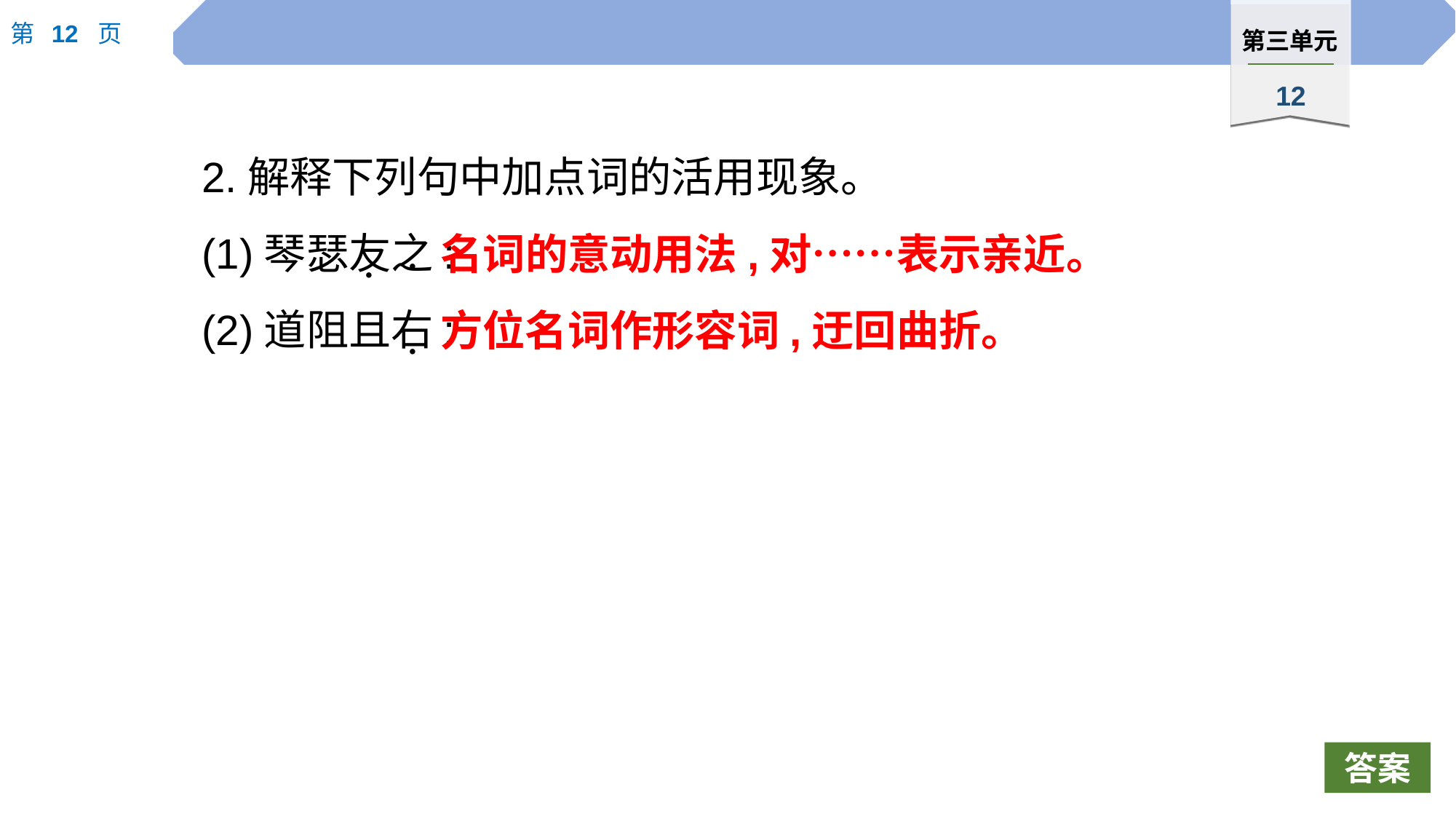

2.解释下列句中加点词的活用现象。
(1)琴瑟友之:
(2)道阻且右:
名词的意动用法,对……表示亲近。
 ·
 ·
方位名词作形容词,迂回曲折。
 ·
答案